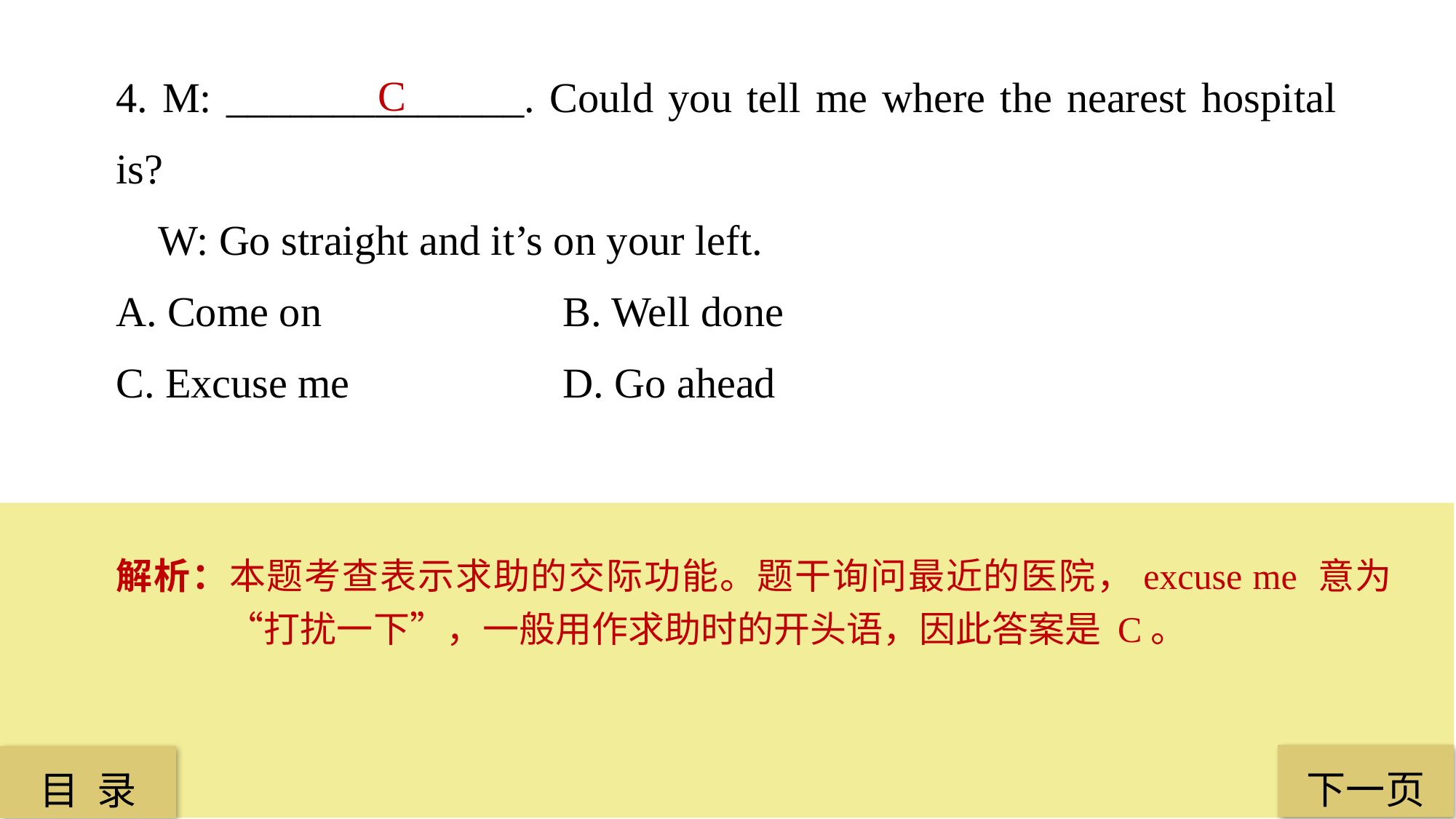

4. M: ______________. Could you tell me where the nearest hospital is?
    W: Go straight and it’s on your left.
A. Come on			 B. Well done
C. Excuse me 	   	 D. Go ahead
 C
解析：本题考查表示求助的交际功能。题干询问最近的医院，excuse me 意为“打扰一下”，一般用作求助时的开头语，因此答案是 C。